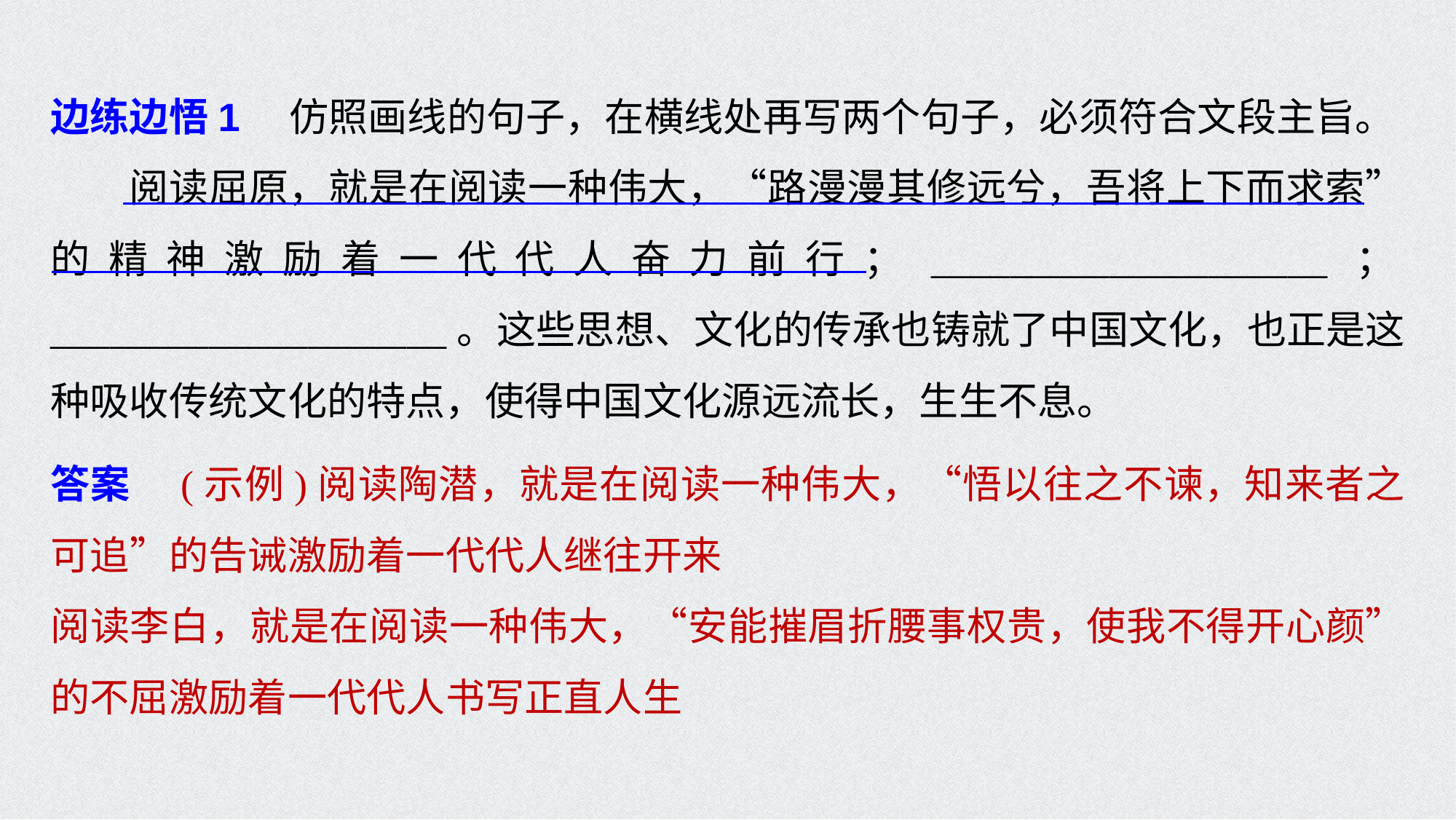

边练边悟1　仿照画线的句子，在横线处再写两个句子，必须符合文段主旨。
阅读屈原，就是在阅读一种伟大，“路漫漫其修远兮，吾将上下而求索”的精神激励着一代代人奋力前行；____________________；____________________。这些思想、文化的传承也铸就了中国文化，也正是这种吸收传统文化的特点，使得中国文化源远流长，生生不息。
答案　(示例)阅读陶潜，就是在阅读一种伟大，“悟以往之不谏，知来者之可追”的告诫激励着一代代人继往开来
阅读李白，就是在阅读一种伟大，“安能摧眉折腰事权贵，使我不得开心颜”的不屈激励着一代代人书写正直人生